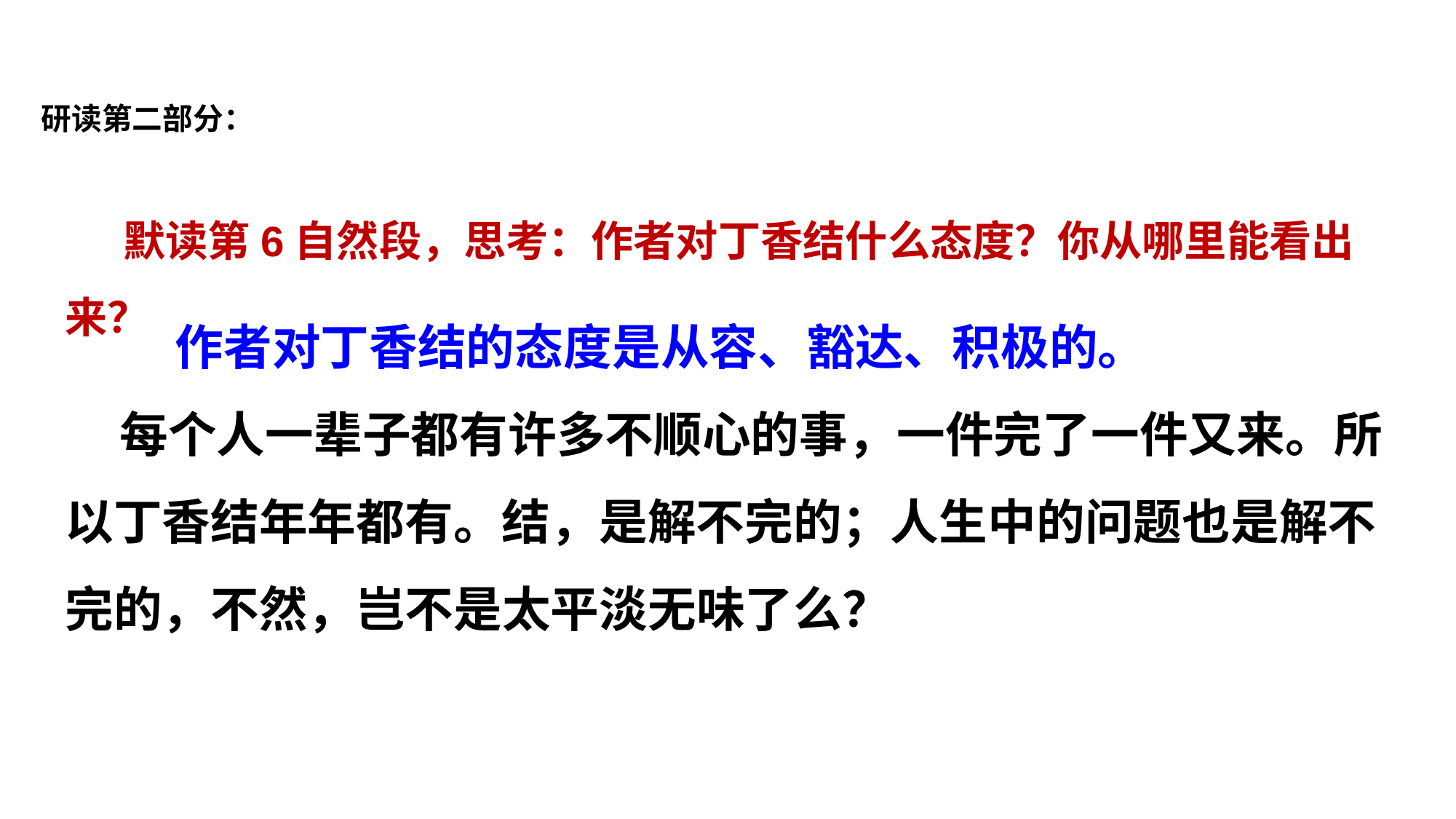

研读第二部分：
     默读第6自然段，思考：作者对丁香结什么态度？你从哪里能看出来？

      作者对丁香结的态度是从容、豁达、积极的。
 每个人一辈子都有许多不顺心的事，一件完了一件又来。所以丁香结年年都有。结，是解不完的；人生中的问题也是解不完的，不然，岂不是太平淡无味了么？